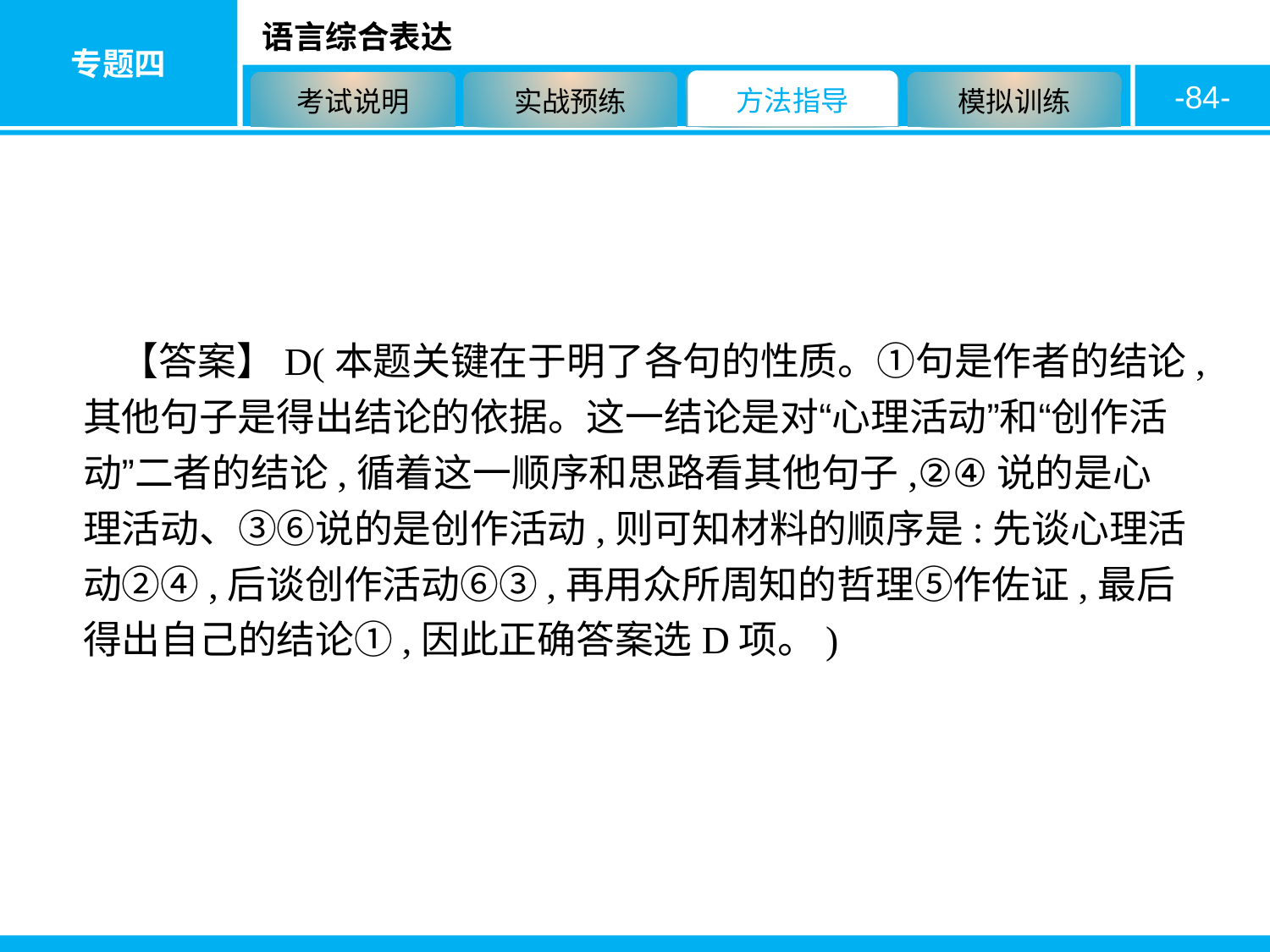

-84-
【答案】D(本题关键在于明了各句的性质。①句是作者的结论,其他句子是得出结论的依据。这一结论是对“心理活动”和“创作活动”二者的结论,循着这一顺序和思路看其他句子,②④说的是心理活动、③⑥说的是创作活动,则可知材料的顺序是:先谈心理活动②④,后谈创作活动⑥③,再用众所周知的哲理⑤作佐证,最后得出自己的结论①,因此正确答案选D项。)